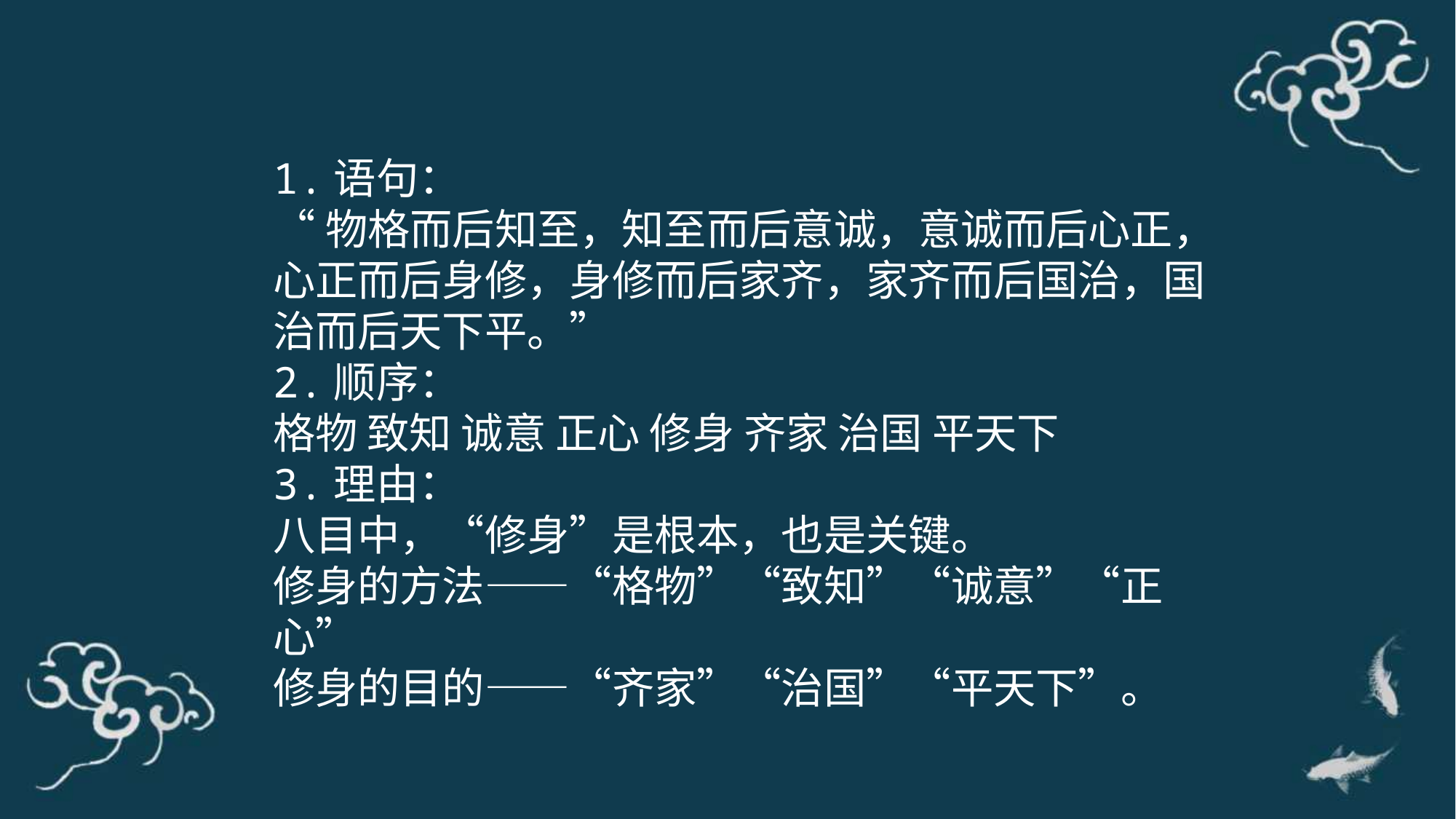

1.语句：
“物格而后知至，知至而后意诚，意诚而后心正，心正而后身修，身修而后家齐，家齐而后国治，国治而后天下平。”
2.顺序：
格物 致知 诚意 正心 修身 齐家 治国 平天下
3.理由：
八目中，“修身”是根本，也是关键。
修身的方法——“格物”“致知”“诚意”“正心”
修身的目的——“齐家”“治国”“平天下”。